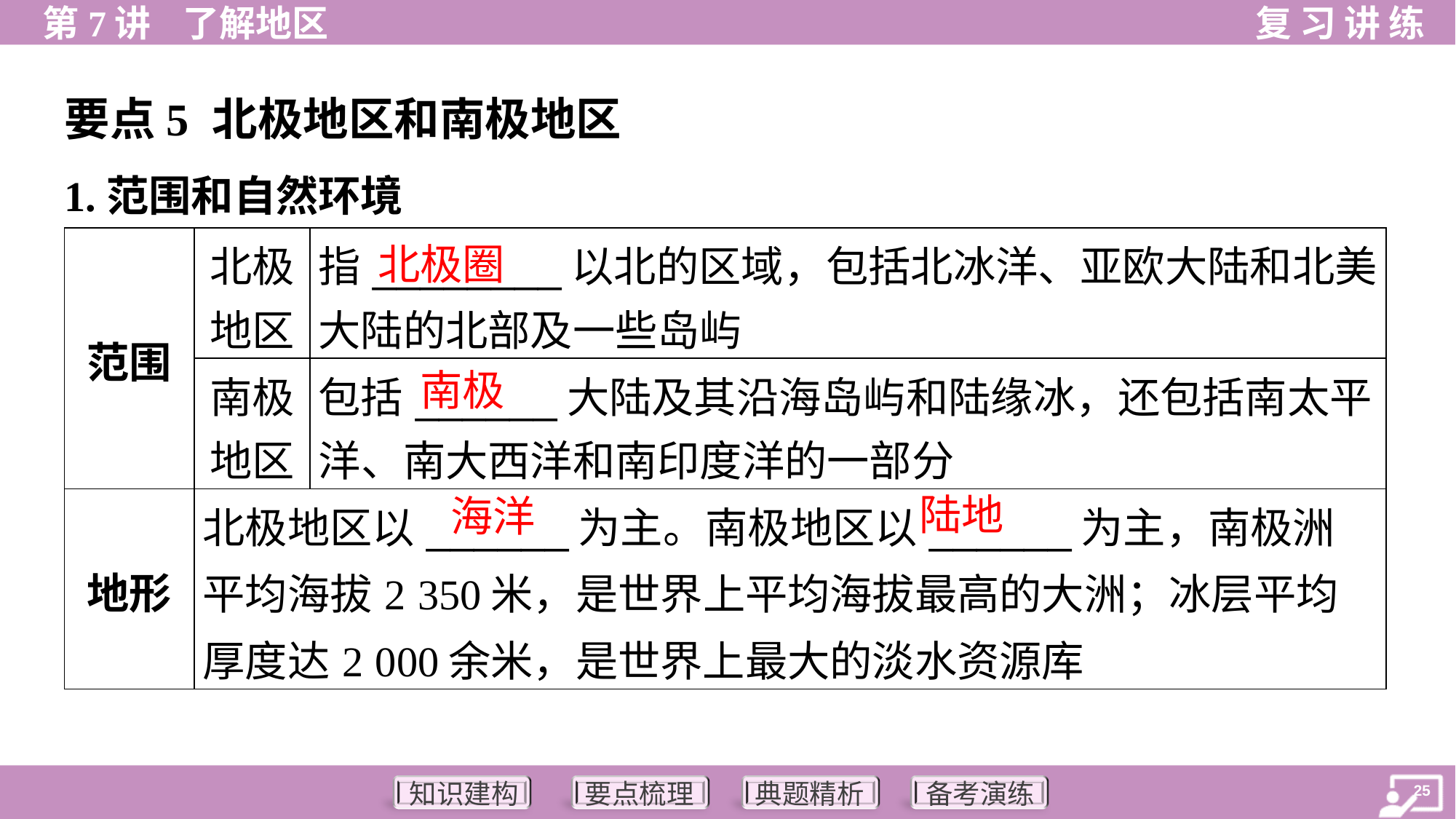

要点5 北极地区和南极地区
1.范围和自然环境
北极圈
| 范围 | 北极 地区 | 指\_\_\_\_\_\_\_\_以北的区域，包括北冰洋、亚欧大陆和北美 大陆的北部及一些岛屿 |
| --- | --- | --- |
|  | 南极 地区 | 包括\_\_\_\_\_\_大陆及其沿海岛屿和陆缘冰，还包括南太平 洋、南大西洋和南印度洋的一部分 |
| 地形 | 北极地区以\_\_\_\_\_\_为主。南极地区以\_\_\_\_\_\_为主，南极洲平均海拔2 350米，是世界上平均海拔最高的大洲；冰层平均厚度达2 000余米，是世界上最大的淡水资源库 |  |
南极
陆地
海洋